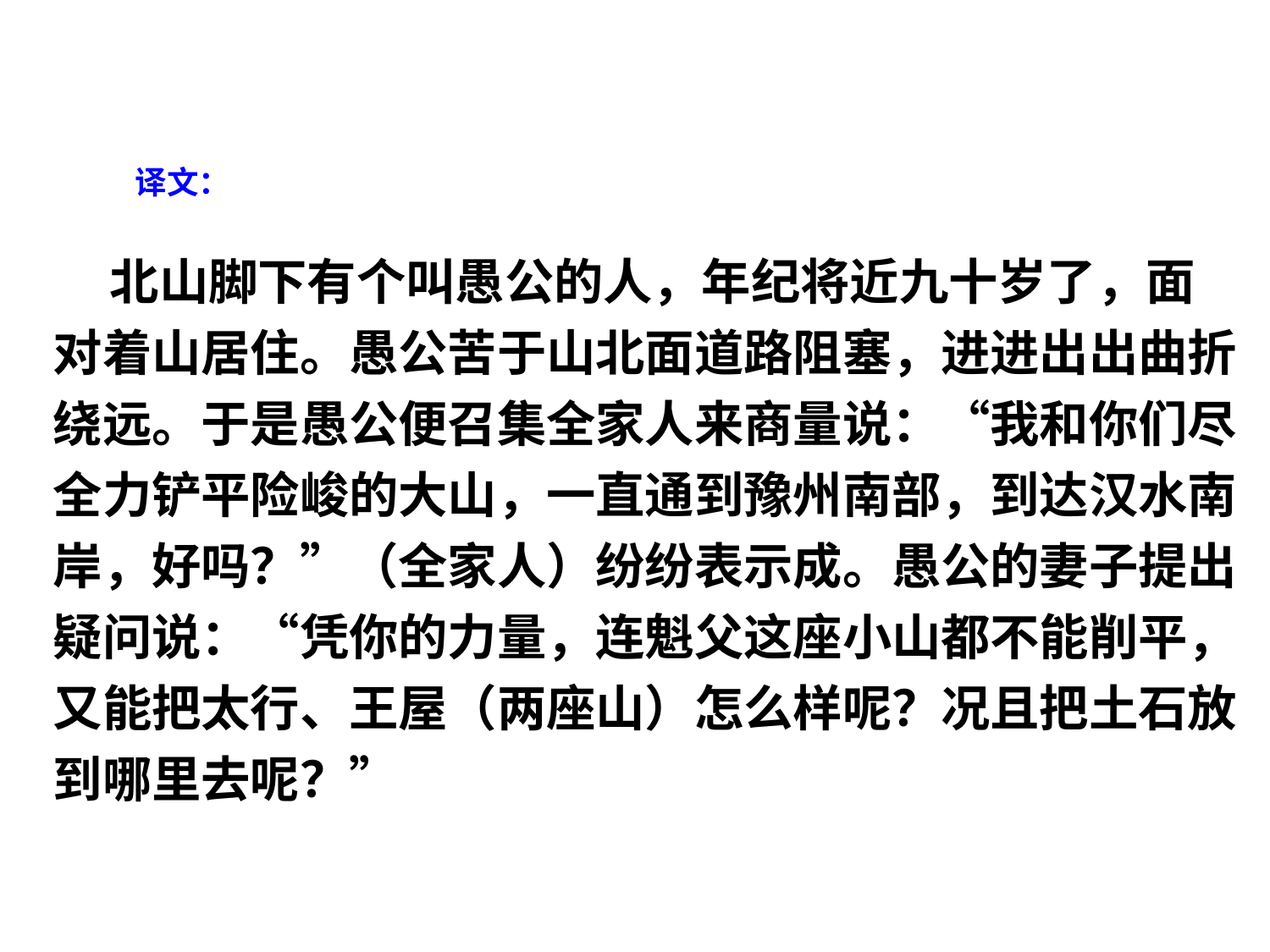

译文：
    北山脚下有个叫愚公的人，年纪将近九十岁了，面对着山居住。愚公苦于山北面道路阻塞，进进出出曲折绕远。于是愚公便召集全家人来商量说：“我和你们尽全力铲平险峻的大山，一直通到豫州南部，到达汉水南岸，好吗？”（全家人）纷纷表示成。愚公的妻子提出疑问说：“凭你的力量，连魁父这座小山都不能削平，又能把太行、王屋（两座山）怎么样呢？况且把土石放到哪里去呢？”